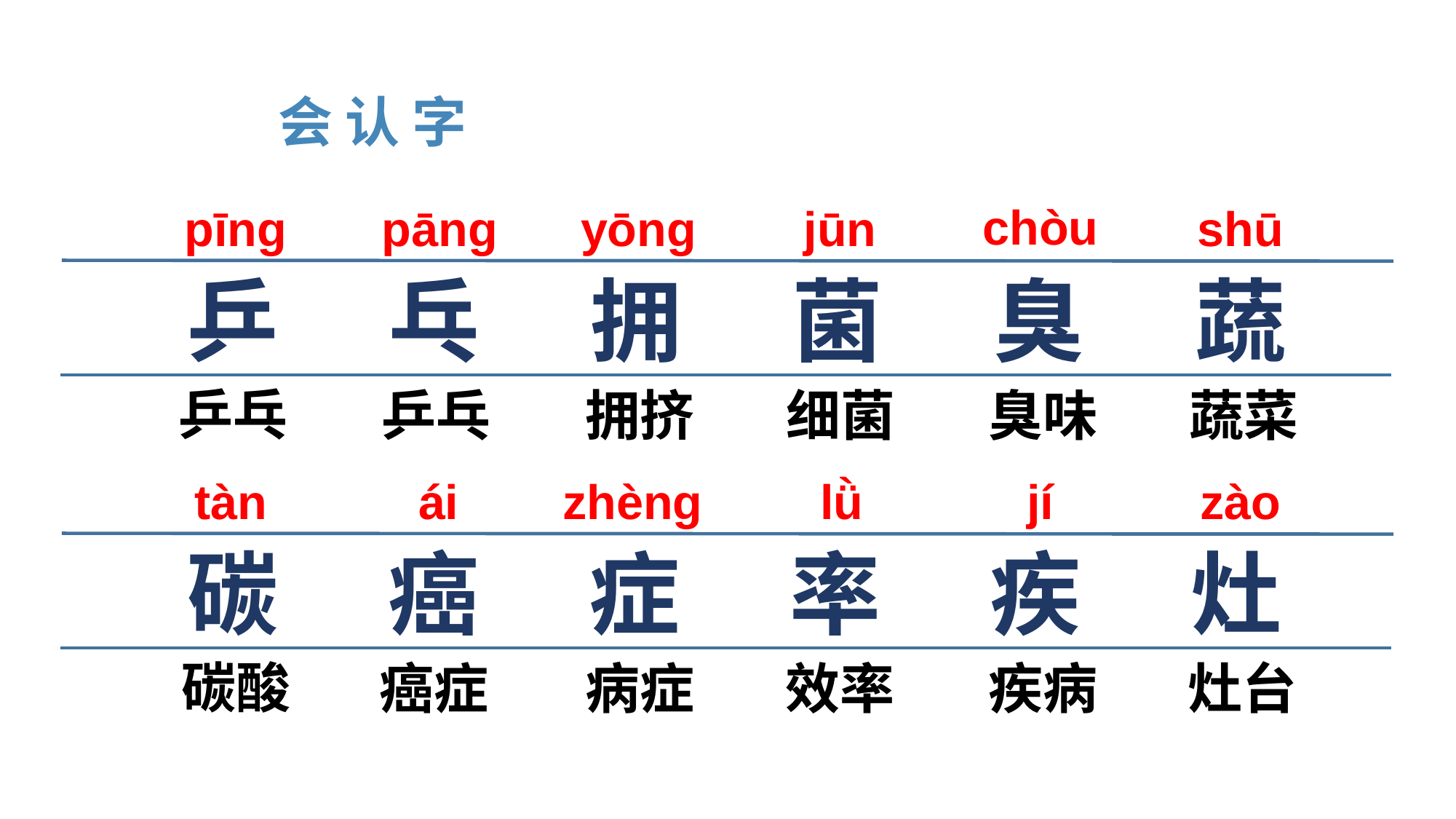

会 认 字
chòu
pīng
pāng
yōng
jūn
shū
乒
乓
拥
菌
臭
蔬
乒乓
乒乓
拥挤
细菌
臭味
蔬菜
tàn
ái
zhèng
lǜ
jí
zào
碳
癌
症
率
疾
灶
碳酸
癌症
病症
效率
疾病
灶台